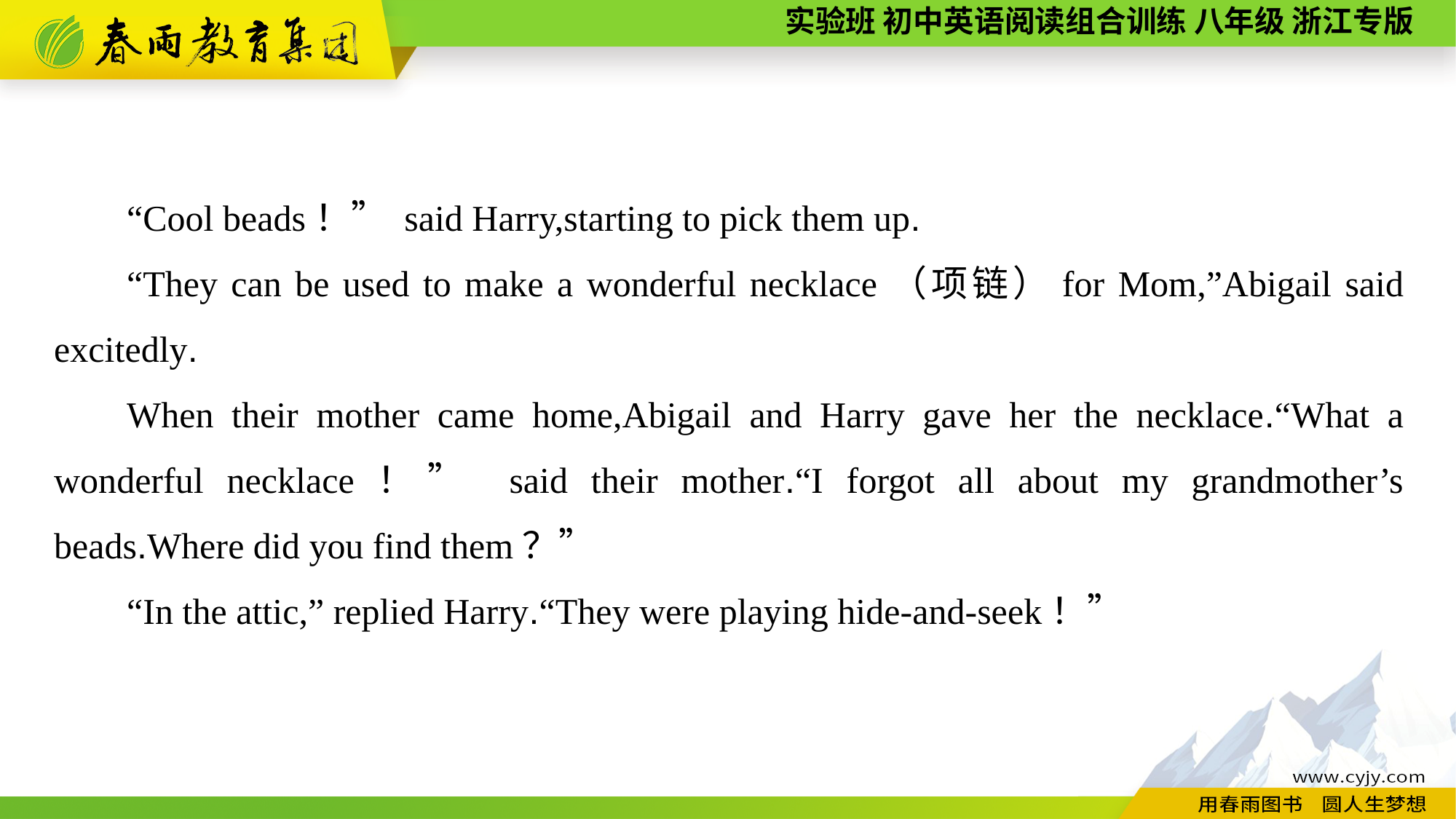

“Cool beads！” said Harry,starting to pick them up.
“They can be used to make a wonderful necklace（项链）for Mom,”Abigail said excitedly.
When their mother came home,Abigail and Harry gave her the necklace.“What a wonderful necklace！” said their mother.“I forgot all about my grandmother’s beads.Where did you find them？”
“In the attic,” replied Harry.“They were playing hide-and-seek！”